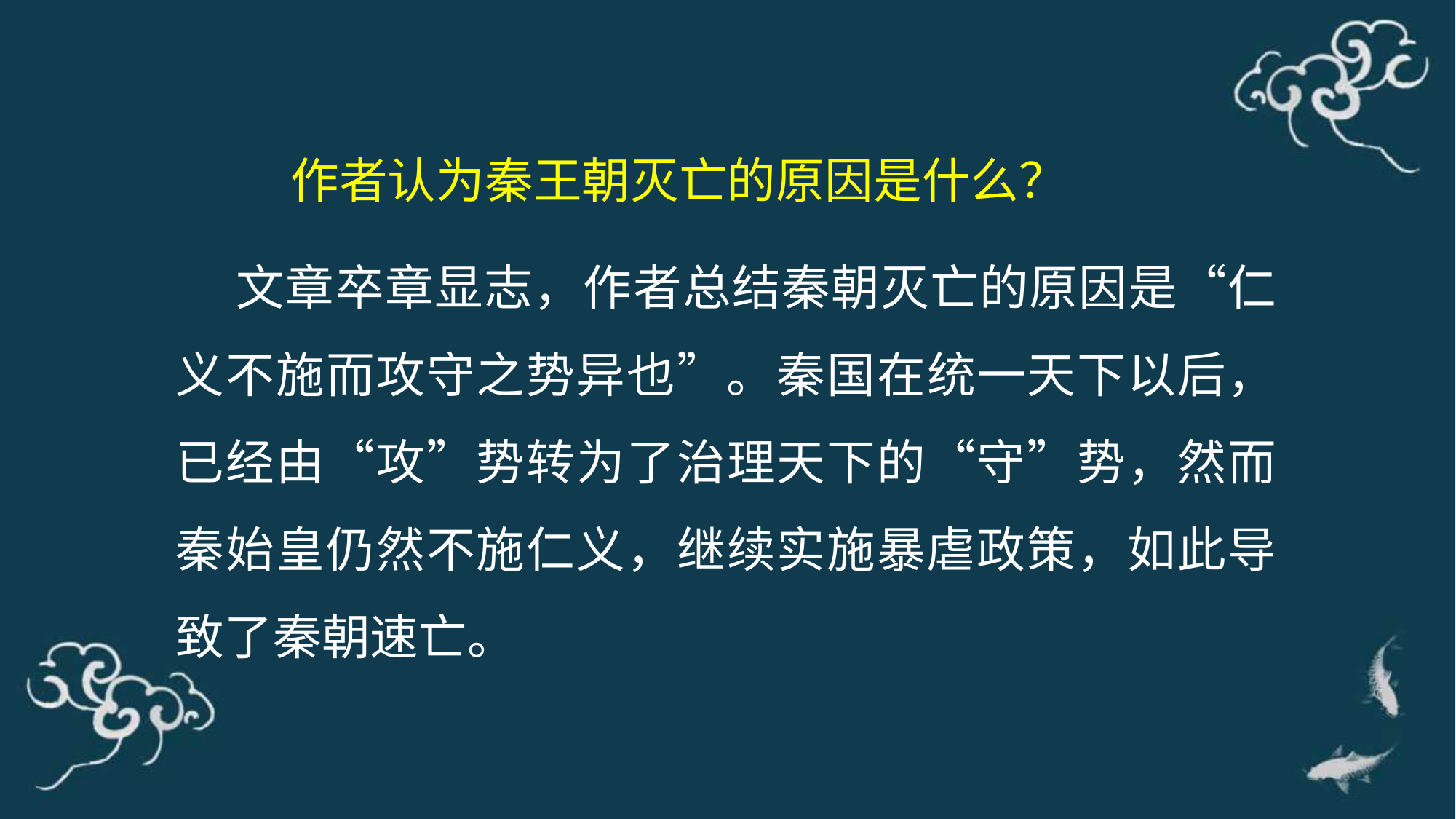

作者认为秦王朝灭亡的原因是什么？
    文章卒章显志，作者总结秦朝灭亡的原因是“仁义不施而攻守之势异也”。秦国在统一天下以后，已经由“攻”势转为了治理天下的“守”势，然而秦始皇仍然不施仁义，继续实施暴虐政策，如此导致了秦朝速亡。